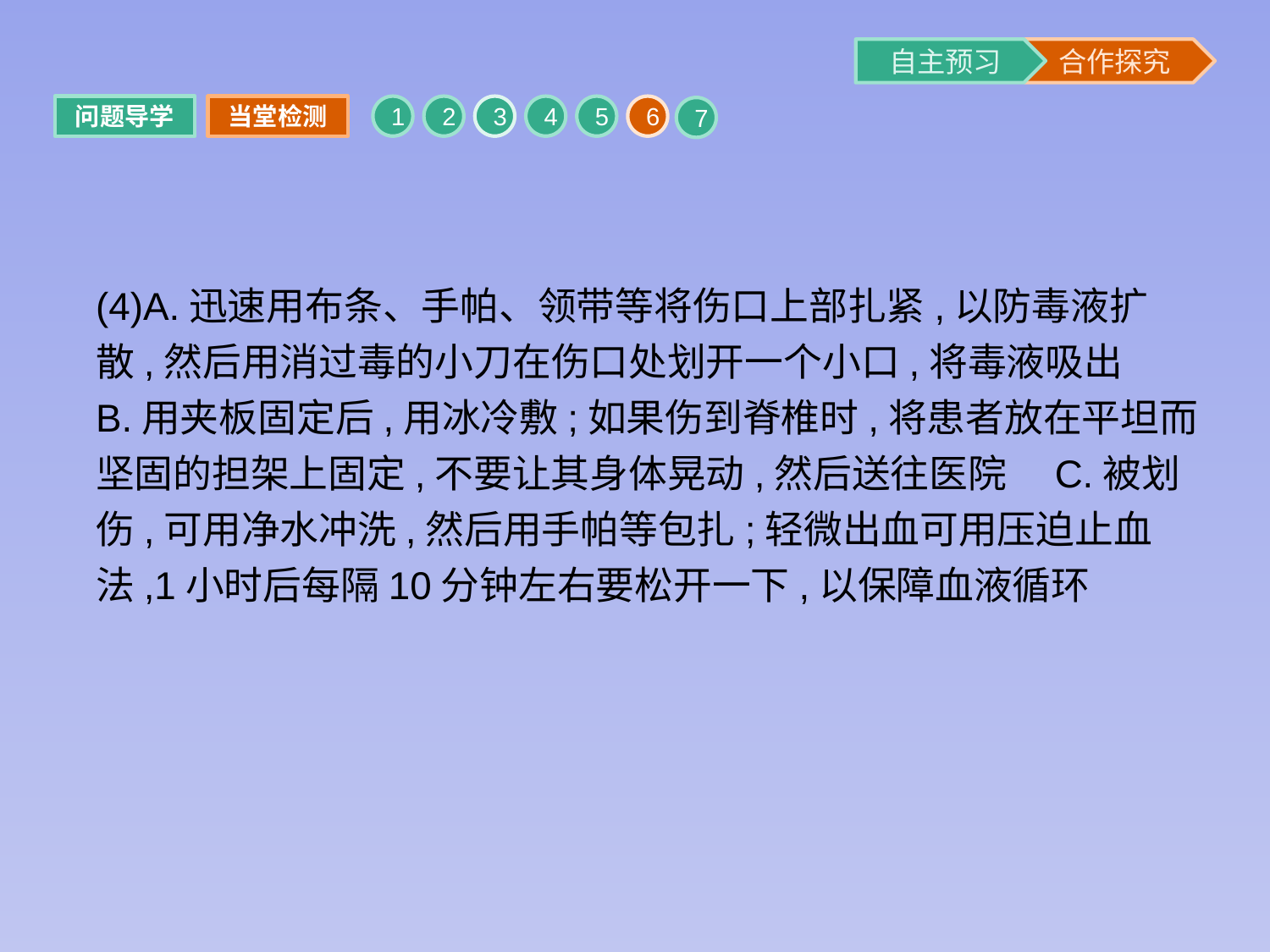

问题导学
当堂检测
1
2
3
4
5
6
7
(4)A.迅速用布条、手帕、领带等将伤口上部扎紧,以防毒液扩散,然后用消过毒的小刀在伤口处划开一个小口,将毒液吸出　B.用夹板固定后,用冰冷敷;如果伤到脊椎时,将患者放在平坦而坚固的担架上固定,不要让其身体晃动,然后送往医院　C.被划伤,可用净水冲洗,然后用手帕等包扎;轻微出血可用压迫止血法,1小时后每隔10分钟左右要松开一下,以保障血液循环